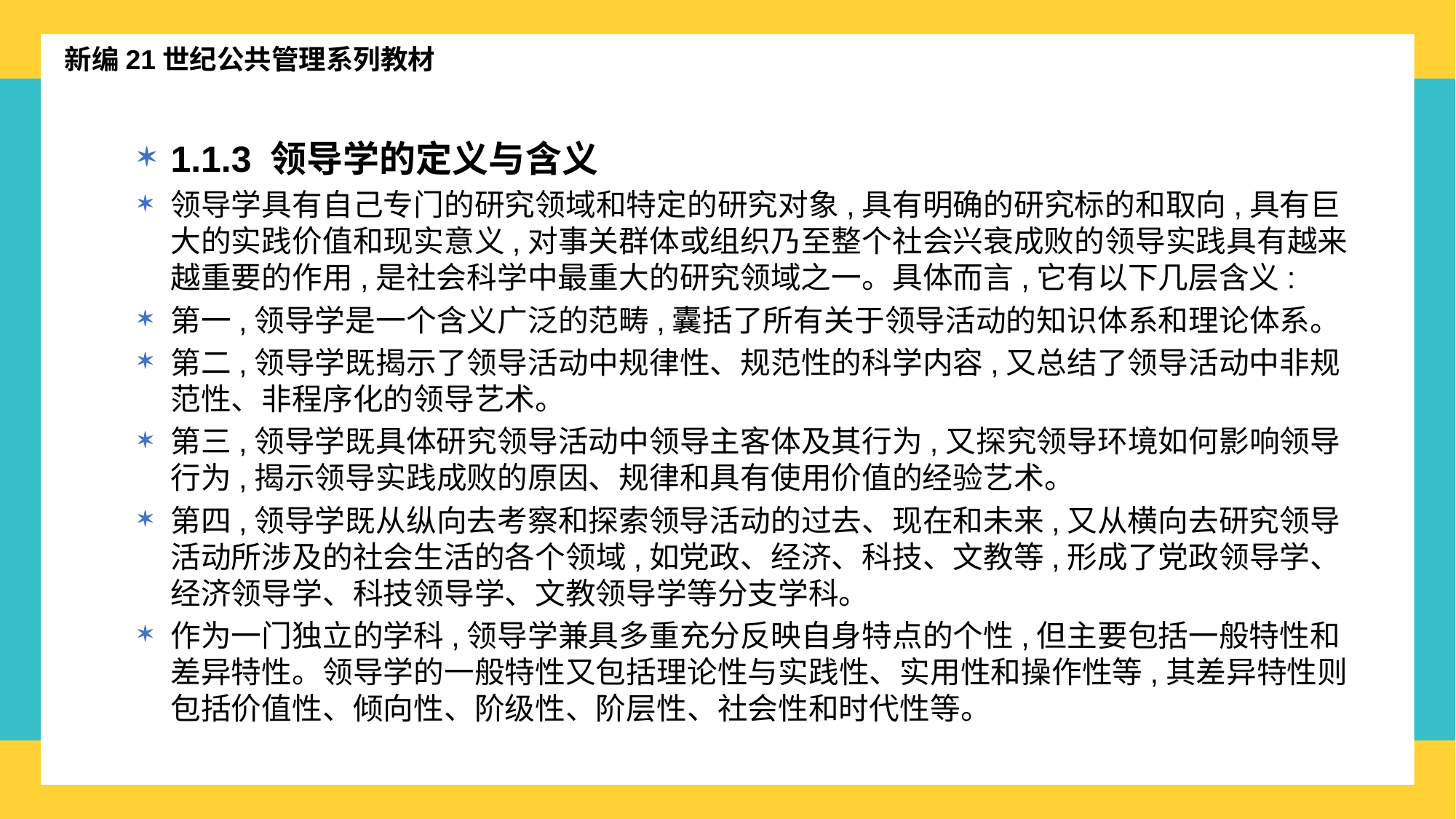

新编21世纪公共管理系列教材
1.1.3 领导学的定义与含义
领导学具有自己专门的研究领域和特定的研究对象,具有明确的研究标的和取向,具有巨大的实践价值和现实意义,对事关群体或组织乃至整个社会兴衰成败的领导实践具有越来越重要的作用,是社会科学中最重大的研究领域之一。具体而言,它有以下几层含义:
第一,领导学是一个含义广泛的范畴,囊括了所有关于领导活动的知识体系和理论体系。
第二,领导学既揭示了领导活动中规律性、规范性的科学内容,又总结了领导活动中非规范性、非程序化的领导艺术。
第三,领导学既具体研究领导活动中领导主客体及其行为,又探究领导环境如何影响领导行为,揭示领导实践成败的原因、规律和具有使用价值的经验艺术。
第四,领导学既从纵向去考察和探索领导活动的过去、现在和未来,又从横向去研究领导活动所涉及的社会生活的各个领域,如党政、经济、科技、文教等,形成了党政领导学、经济领导学、科技领导学、文教领导学等分支学科。
作为一门独立的学科,领导学兼具多重充分反映自身特点的个性,但主要包括一般特性和差异特性。领导学的一般特性又包括理论性与实践性、实用性和操作性等,其差异特性则包括价值性、倾向性、阶级性、阶层性、社会性和时代性等。